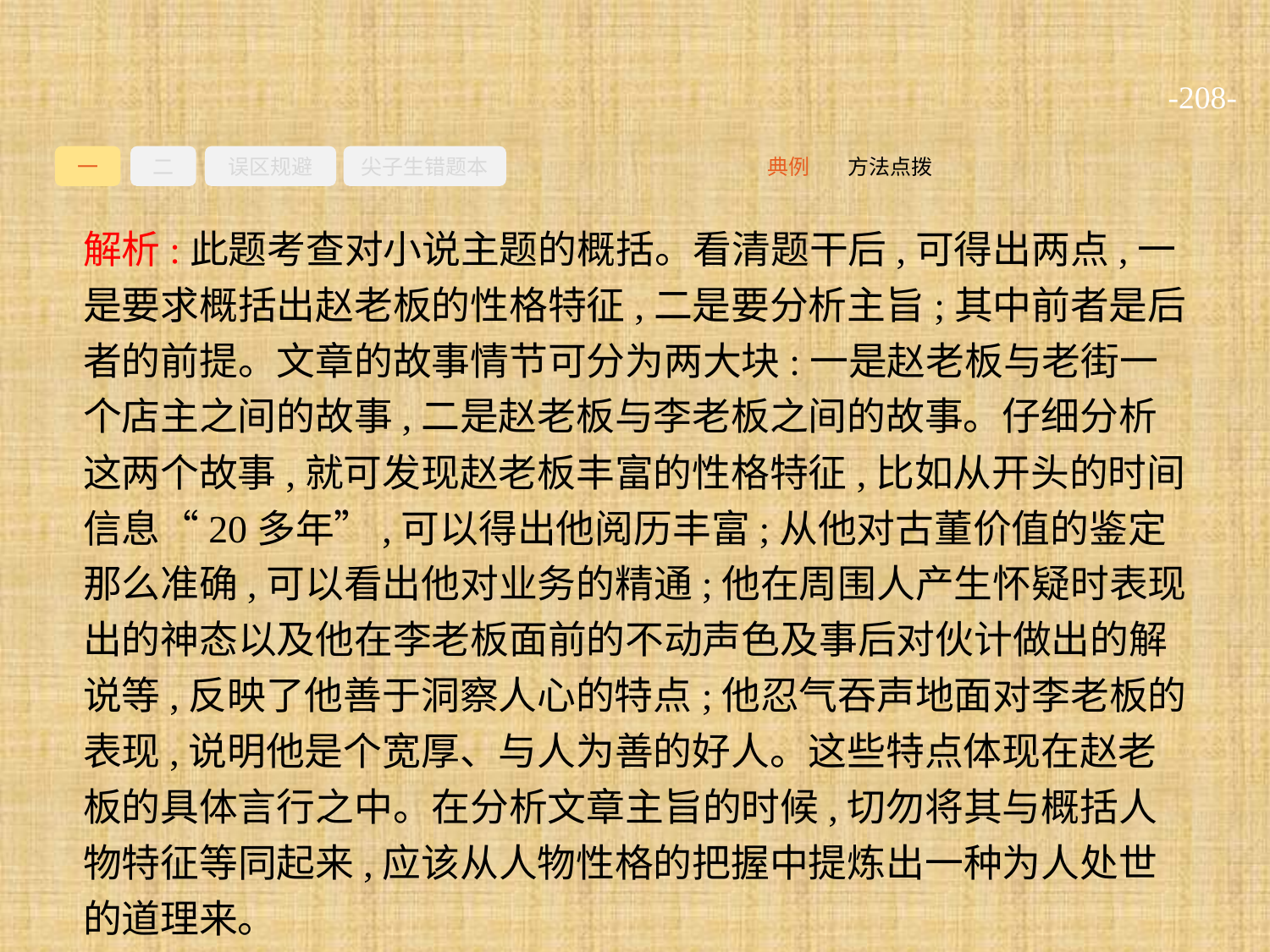

-208-
一
二
误区规避
尖子生错题本
方法点拨
典例
解析:此题考查对小说主题的概括。看清题干后,可得出两点,一是要求概括出赵老板的性格特征,二是要分析主旨;其中前者是后者的前提。文章的故事情节可分为两大块:一是赵老板与老街一个店主之间的故事,二是赵老板与李老板之间的故事。仔细分析这两个故事,就可发现赵老板丰富的性格特征,比如从开头的时间信息“20多年”,可以得出他阅历丰富;从他对古董价值的鉴定那么准确,可以看出他对业务的精通;他在周围人产生怀疑时表现出的神态以及他在李老板面前的不动声色及事后对伙计做出的解说等,反映了他善于洞察人心的特点;他忍气吞声地面对李老板的表现,说明他是个宽厚、与人为善的好人。这些特点体现在赵老板的具体言行之中。在分析文章主旨的时候,切勿将其与概括人物特征等同起来,应该从人物性格的把握中提炼出一种为人处世的道理来。